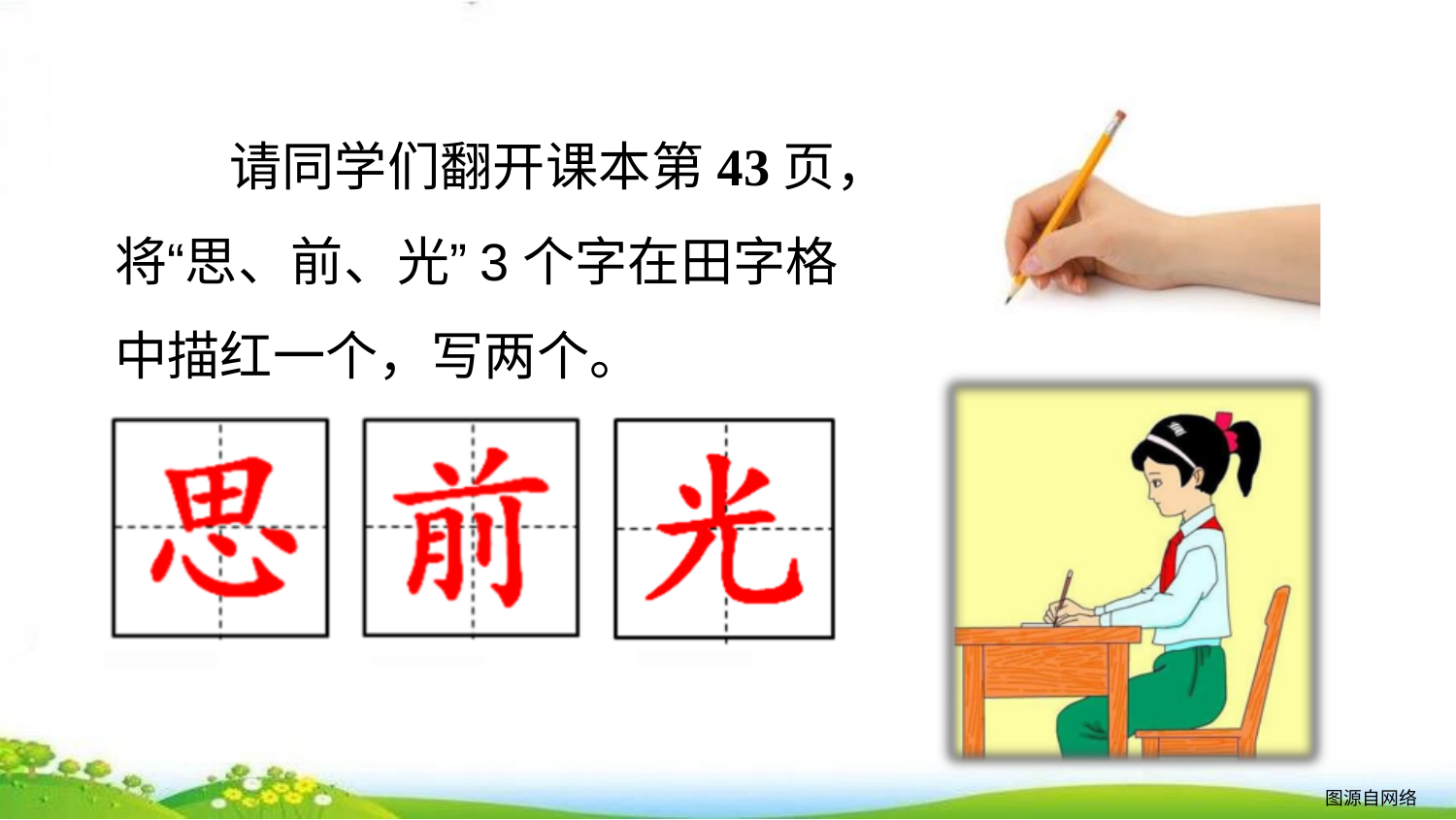

# 请同学们翻开课本第43页，将“思、前、光”3个字在田字格中描红一个，写两个。

图源自网络